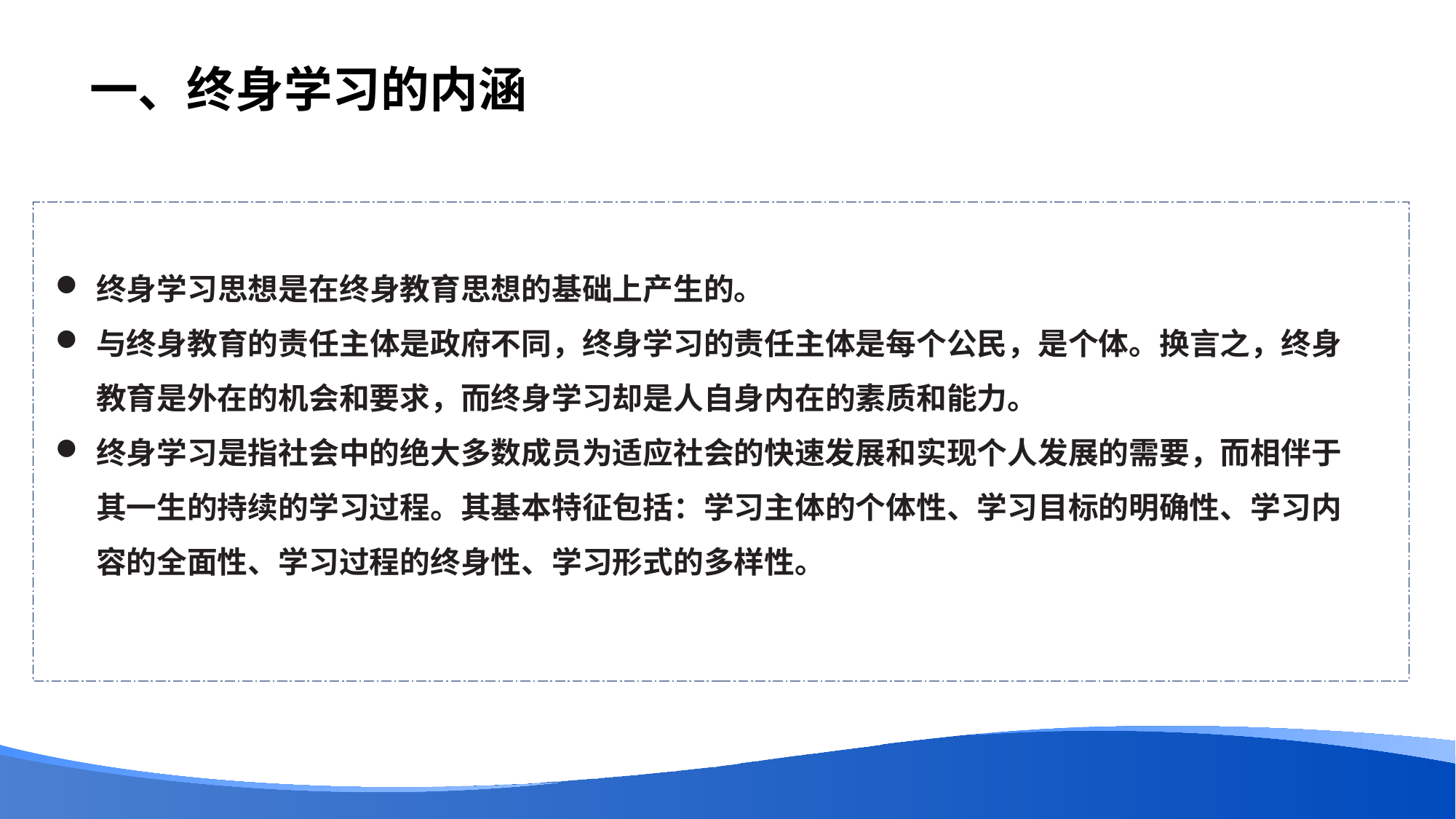

# 一、终身学习的内涵

终身学习思想是在终身教育思想的基础上产生的。
与终身教育的责任主体是政府不同，终身学习的责任主体是每个公民，是个体。换言之，终身教育是外在的机会和要求，而终身学习却是人自身内在的素质和能力。
终身学习是指社会中的绝大多数成员为适应社会的快速发展和实现个人发展的需要，而相伴于其一生的持续的学习过程。其基本特征包括：学习主体的个体性、学习目标的明确性、学习内容的全面性、学习过程的终身性、学习形式的多样性。